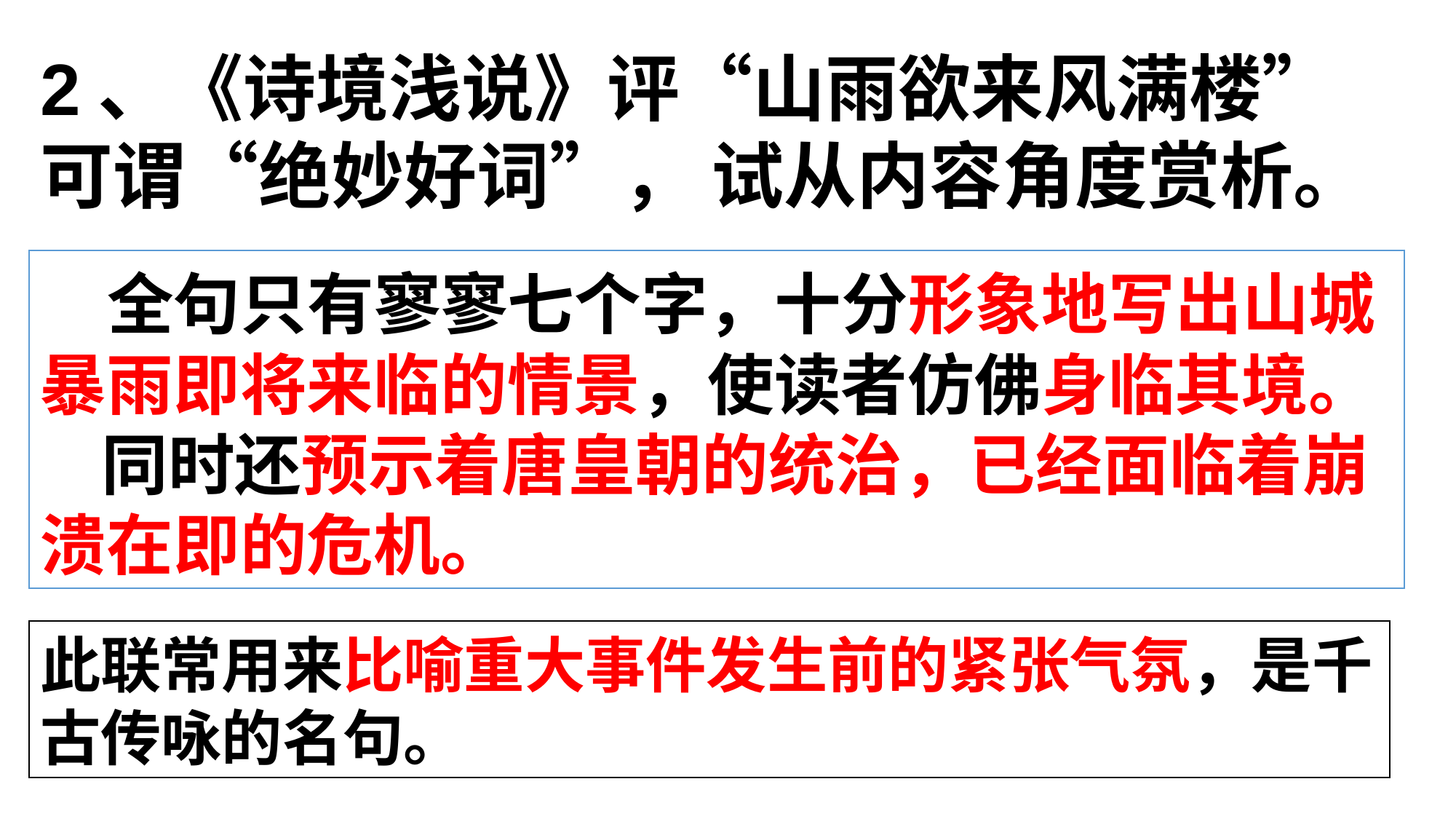

2、《诗境浅说》评“山雨欲来风满楼”可谓“绝妙好词”， 试从内容角度赏析。

   全句只有寥寥七个字，十分形象地写出山城暴雨即将来临的情景，使读者仿佛身临其境。
   同时还预示着唐皇朝的统治，已经面临着崩溃在即的危机。
此联常用来比喻重大事件发生前的紧张气氛，是千古传咏的名句。